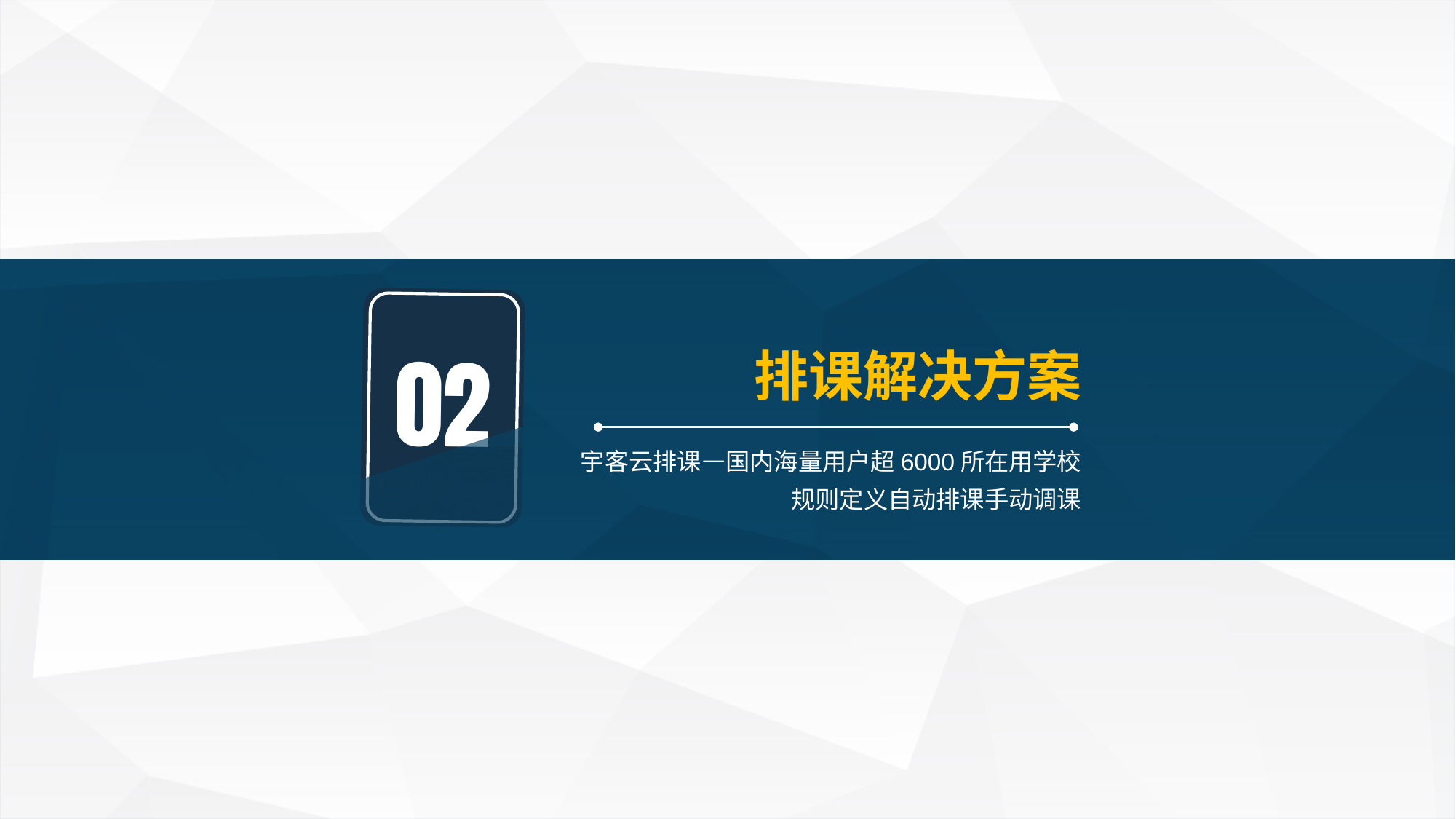

02

排课解决方案

宇客云排课—国内海量用户超6000所在用学校
规则定义自动排课手动调课